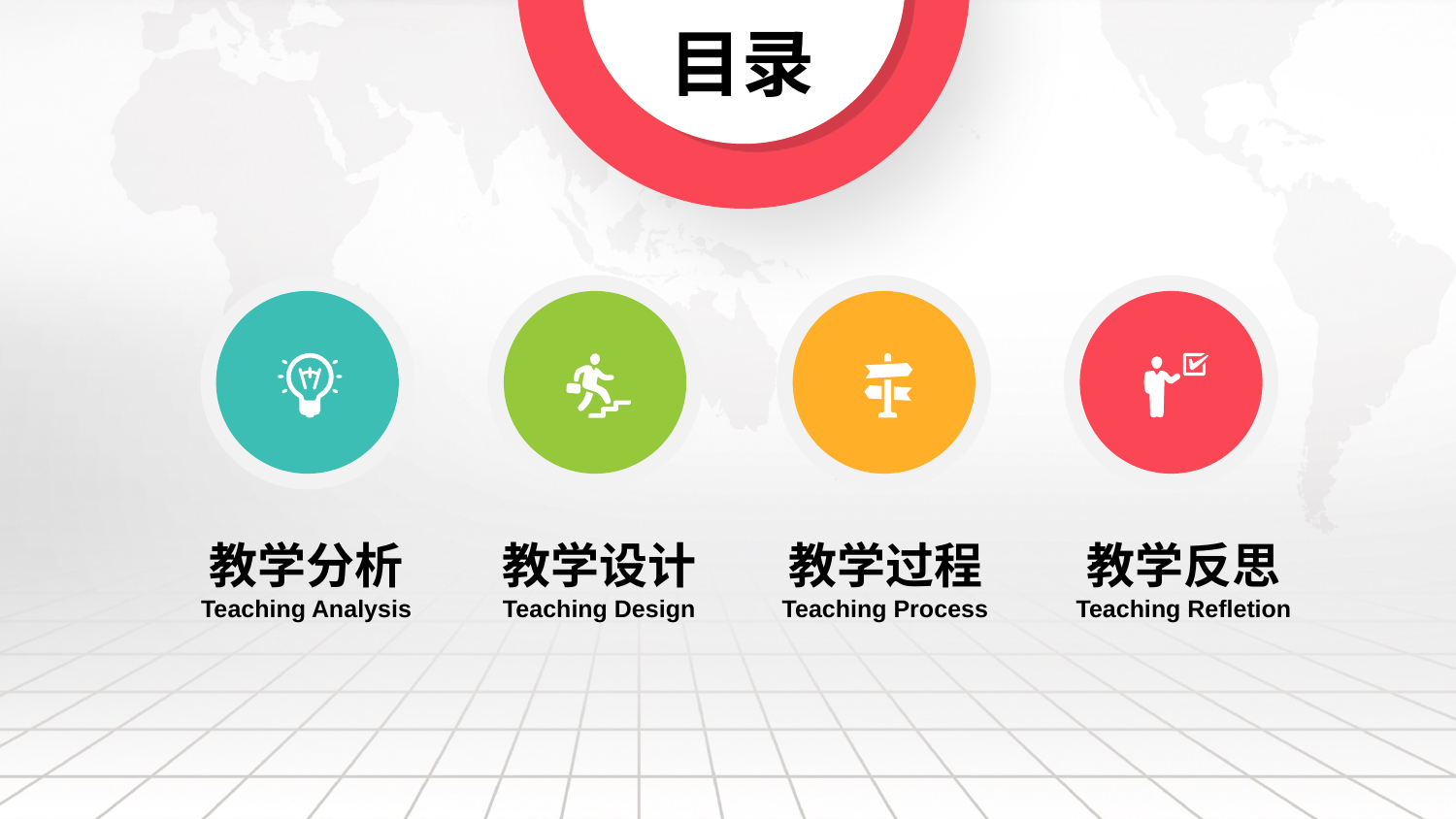

目录

教学分析
Teaching Analysis
教学设计
Teaching Design
教学过程
Teaching Process
教学反思
Teaching Refletion